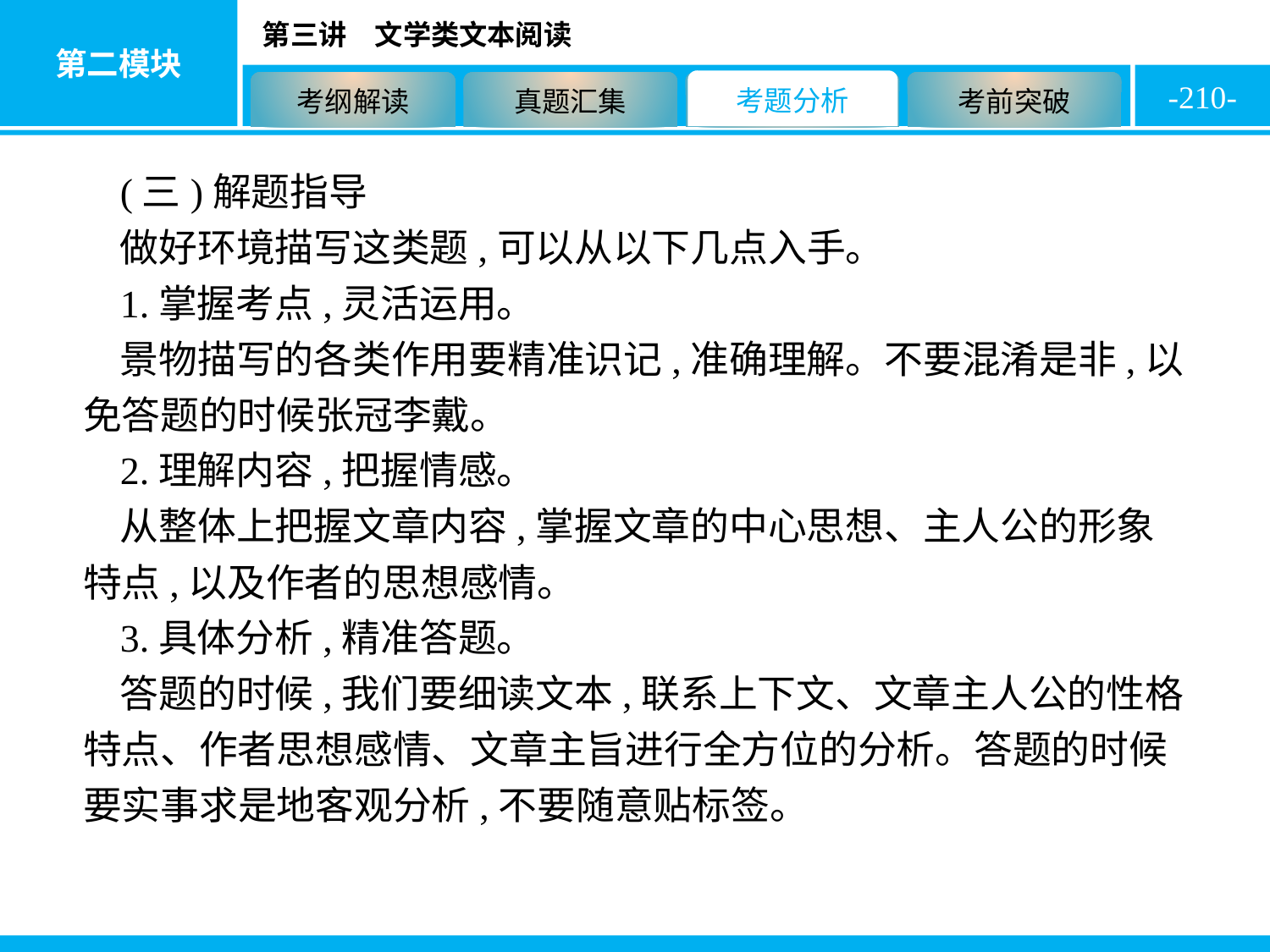

-210-
(三)解题指导
做好环境描写这类题,可以从以下几点入手。
1.掌握考点,灵活运用。
景物描写的各类作用要精准识记,准确理解。不要混淆是非,以免答题的时候张冠李戴。
2.理解内容,把握情感。
从整体上把握文章内容,掌握文章的中心思想、主人公的形象特点,以及作者的思想感情。
3.具体分析,精准答题。
答题的时候,我们要细读文本,联系上下文、文章主人公的性格特点、作者思想感情、文章主旨进行全方位的分析。答题的时候要实事求是地客观分析,不要随意贴标签。